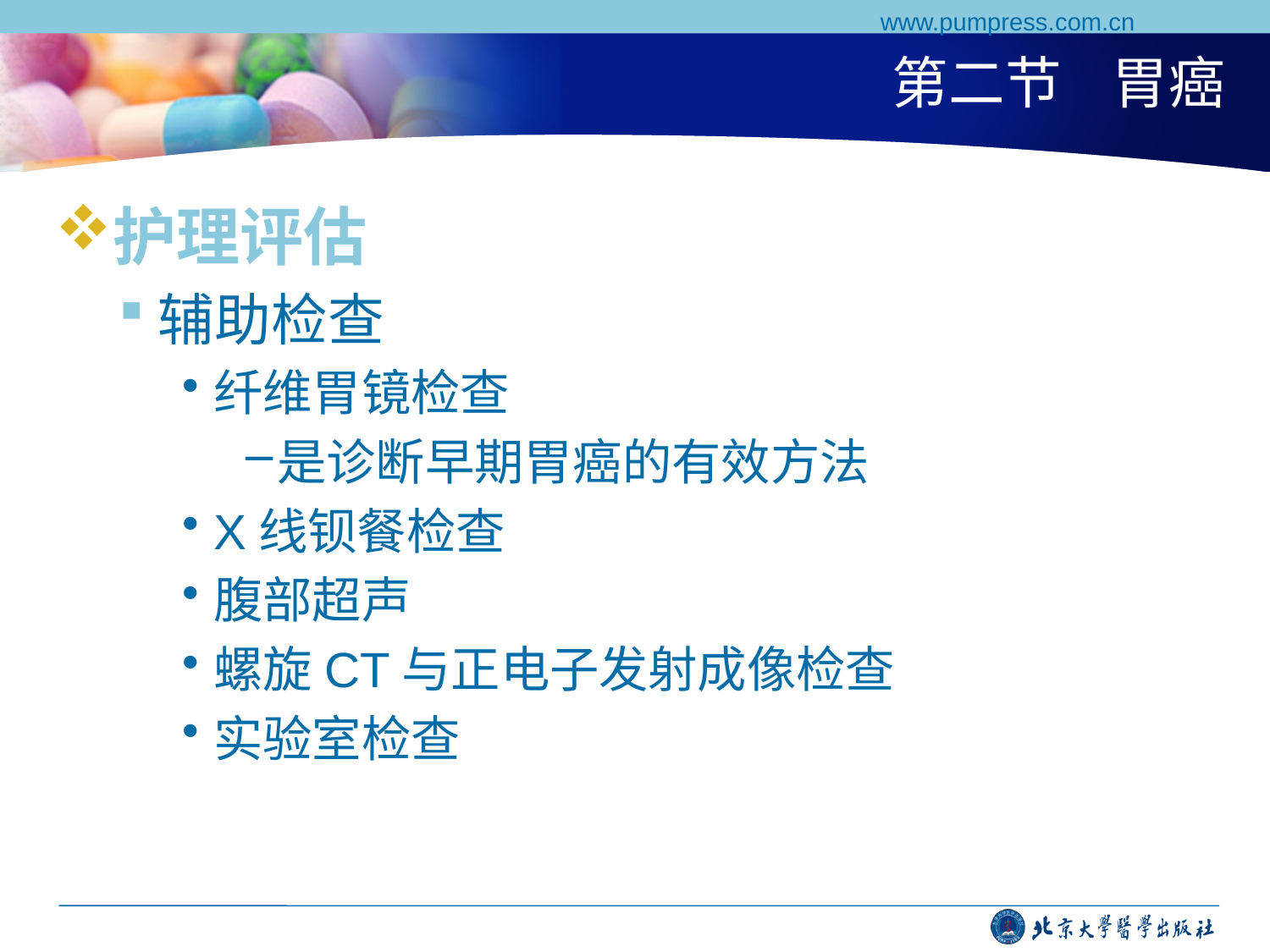

www.pumpress.com.cn
# 第二节    胃癌
护理评估
辅助检查
纤维胃镜检查
是诊断早期胃癌的有效方法
X线钡餐检查
腹部超声
螺旋CT与正电子发射成像检查
实验室检查